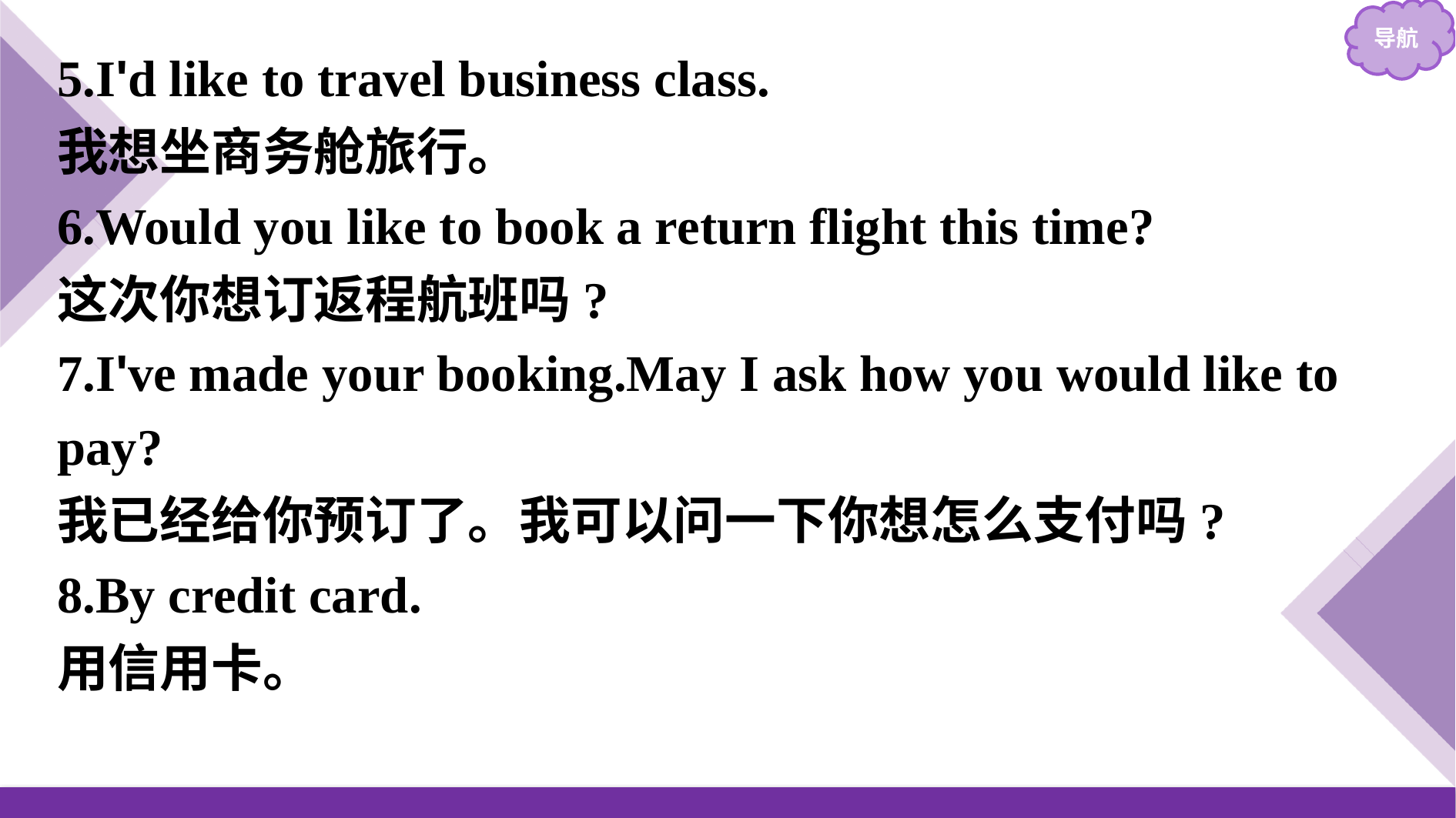

5.I'd like to travel business class.
我想坐商务舱旅行。
6.Would you like to book a return flight this time?
这次你想订返程航班吗?
7.I've made your booking.May I ask how you would like to pay?
我已经给你预订了。我可以问一下你想怎么支付吗?
8.By credit card.
用信用卡。